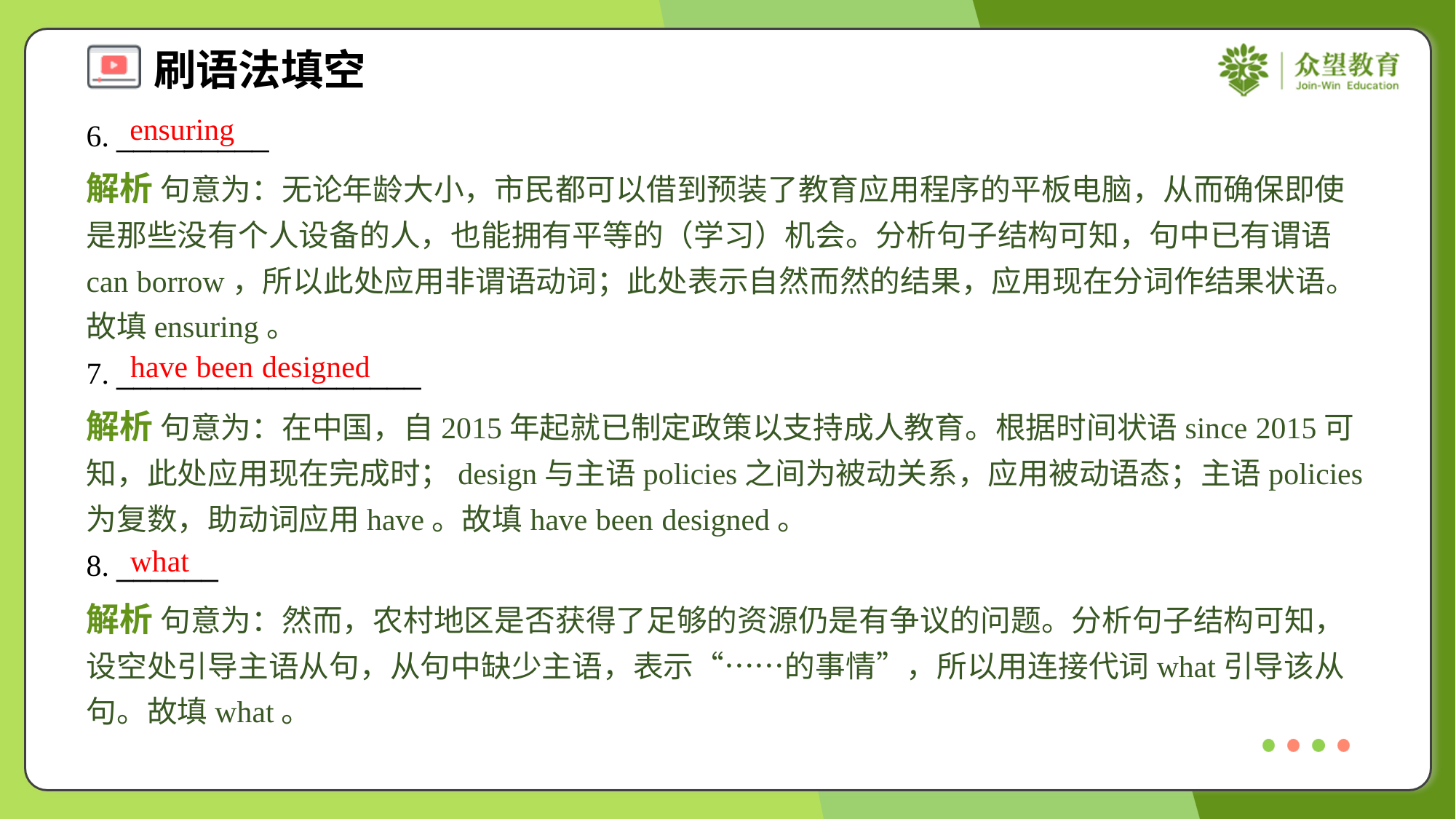

ensuring
6. _________
解析 句意为：无论年龄大小，市民都可以借到预装了教育应用程序的平板电脑，从而确保即使是那些没有个人设备的人，也能拥有平等的（学习）机会。分析句子结构可知，句中已有谓语can borrow，所以此处应用非谓语动词；此处表示自然而然的结果，应用现在分词作结果状语。故填ensuring。
have been designed
7. __________________
解析 句意为：在中国，自2015年起就已制定政策以支持成人教育。根据时间状语since 2015可知，此处应用现在完成时；design与主语policies之间为被动关系，应用被动语态；主语policies为复数，助动词应用have。故填have been designed。
what
8. ______
解析 句意为：然而，农村地区是否获得了足够的资源仍是有争议的问题。分析句子结构可知，设空处引导主语从句，从句中缺少主语，表示“……的事情”，所以用连接代词what引导该从句。故填what。